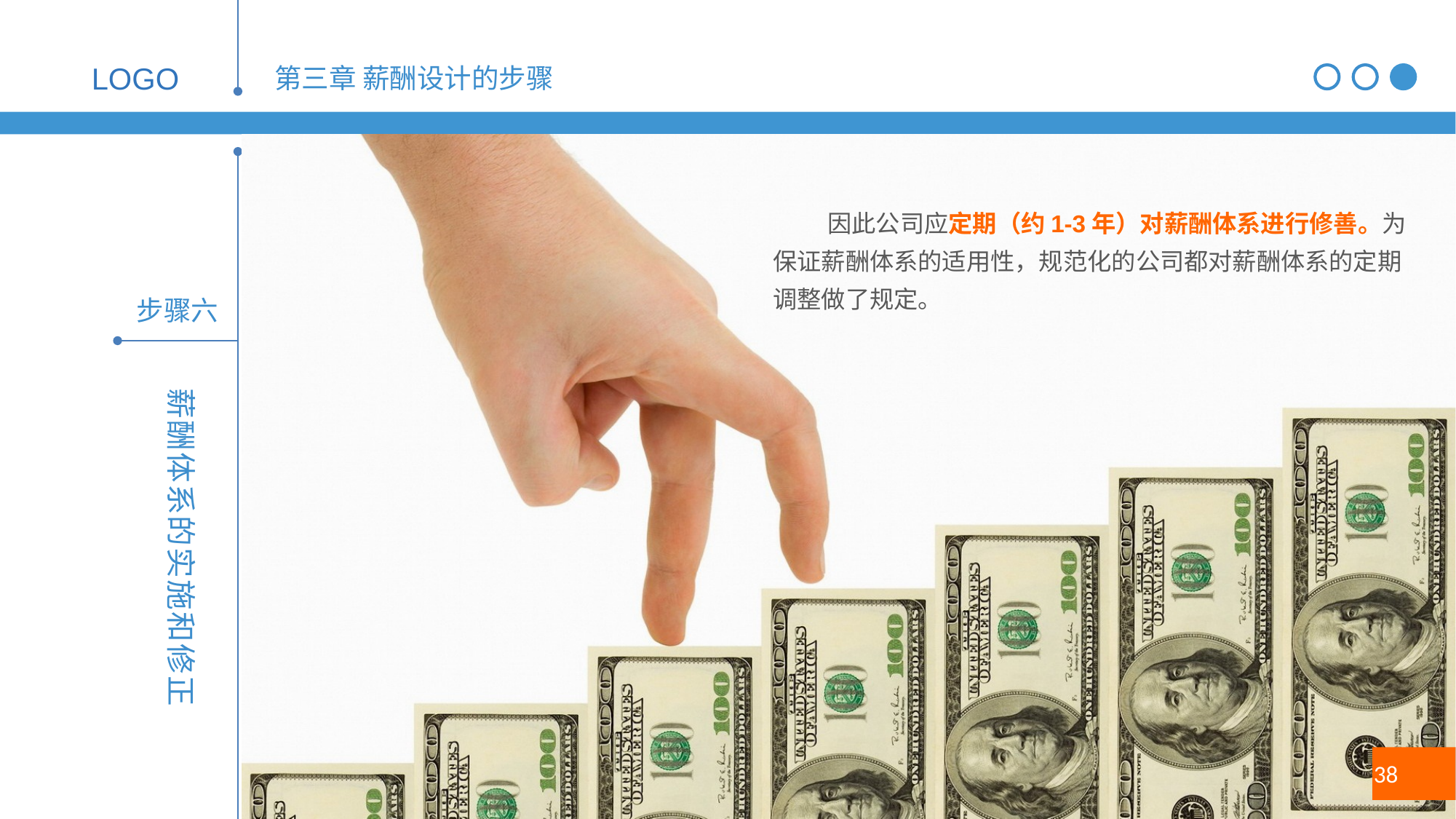

因此公司应定期（约1-3年）对薪酬体系进行修善。为保证薪酬体系的适用性，规范化的公司都对薪酬体系的定期调整做了规定。